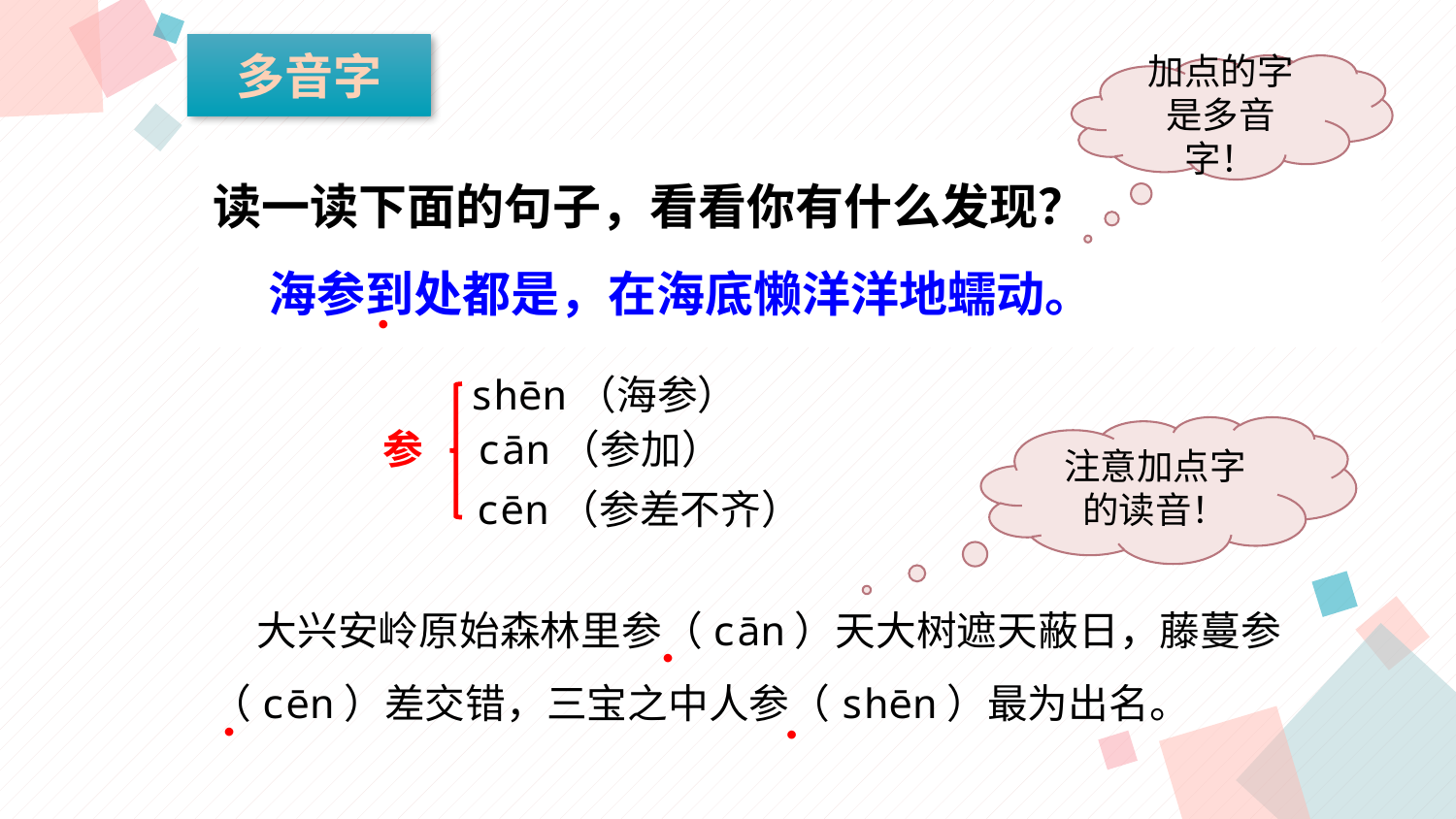

多音字
加点的字是多音字！
读一读下面的句子，看看你有什么发现？
    海参到处都是，在海底懒洋洋地蠕动。
.
shēn（海参）

参
cān（参加）
注意加点字的读音！
cēn（参差不齐）
    大兴安岭原始森林里参（cān）天大树遮天蔽日，藤蔓参（cēn）差交错，三宝之中人参（shēn）最为出名。
.
.
.